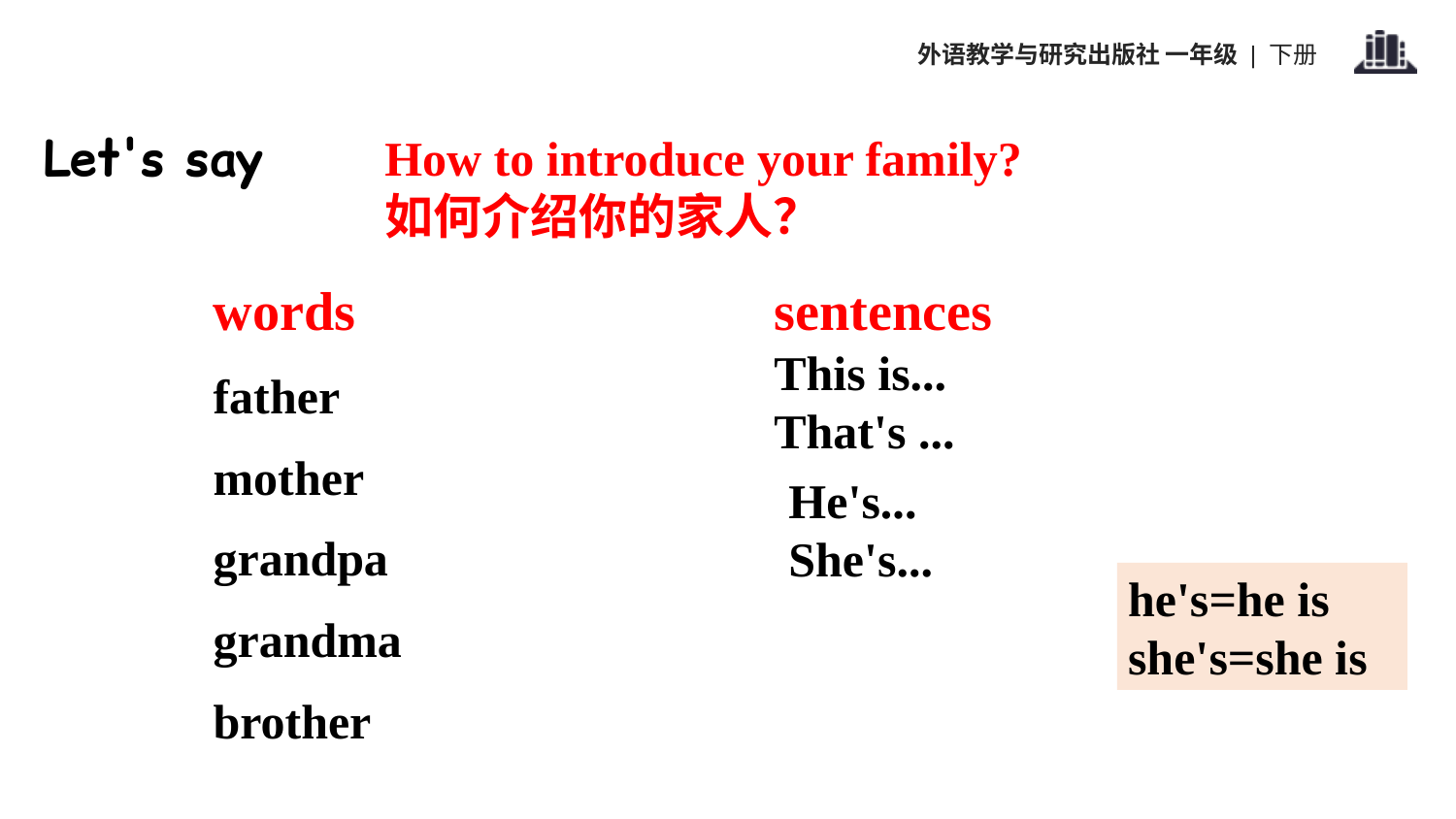

Let's say
How to introduce your family?
如何介绍你的家人？
words
father
mother
grandpa
grandma
brother
sentences
This is...
That's ...
He's...
She's...
he's=he is
she's=she is